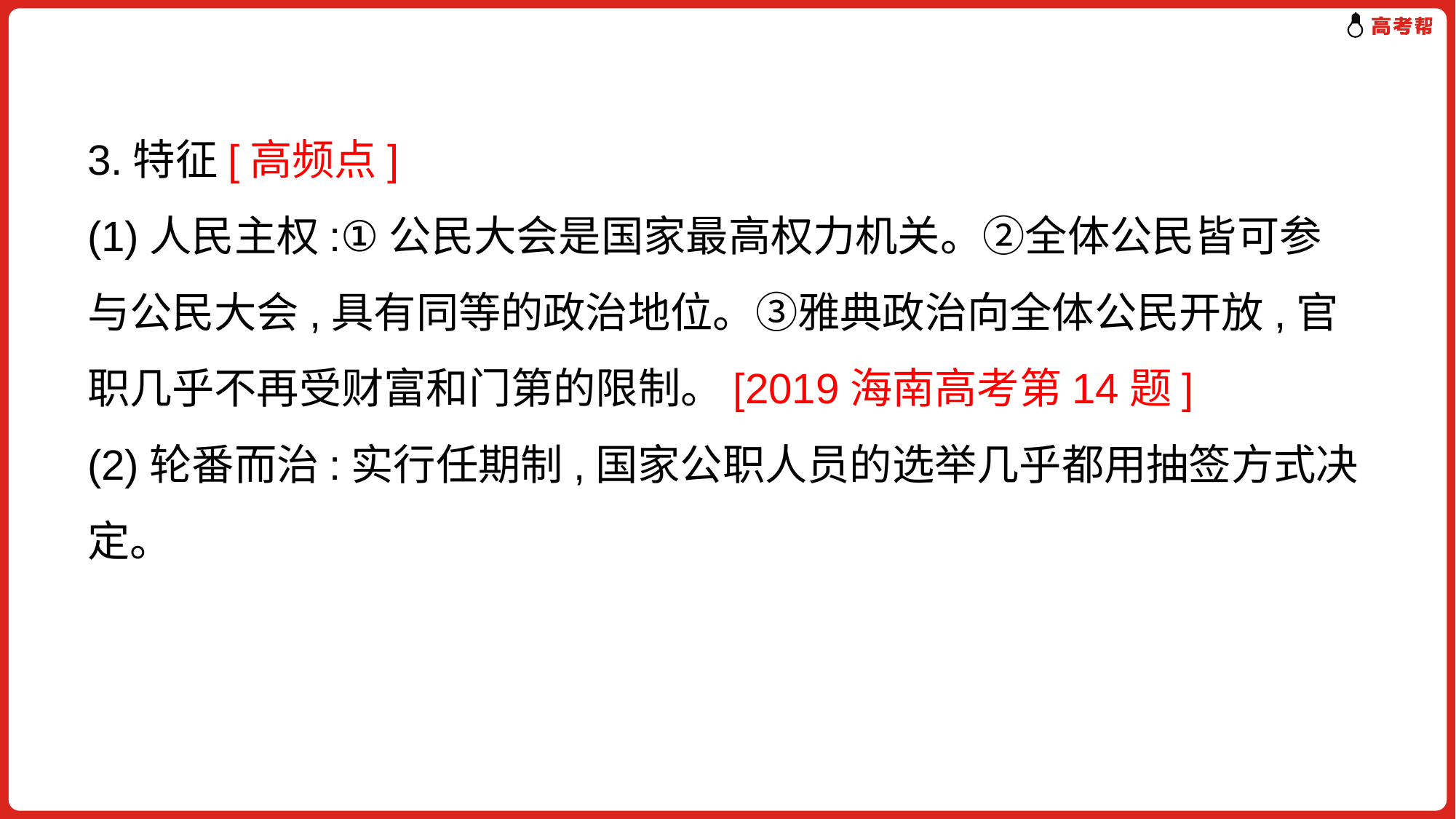

3.特征[高频点]
(1)人民主权:①公民大会是国家最高权力机关。②全体公民皆可参与公民大会,具有同等的政治地位。③雅典政治向全体公民开放,官职几乎不再受财富和门第的限制。[2019海南高考第14题]
(2)轮番而治:实行任期制,国家公职人员的选举几乎都用抽签方式决定。